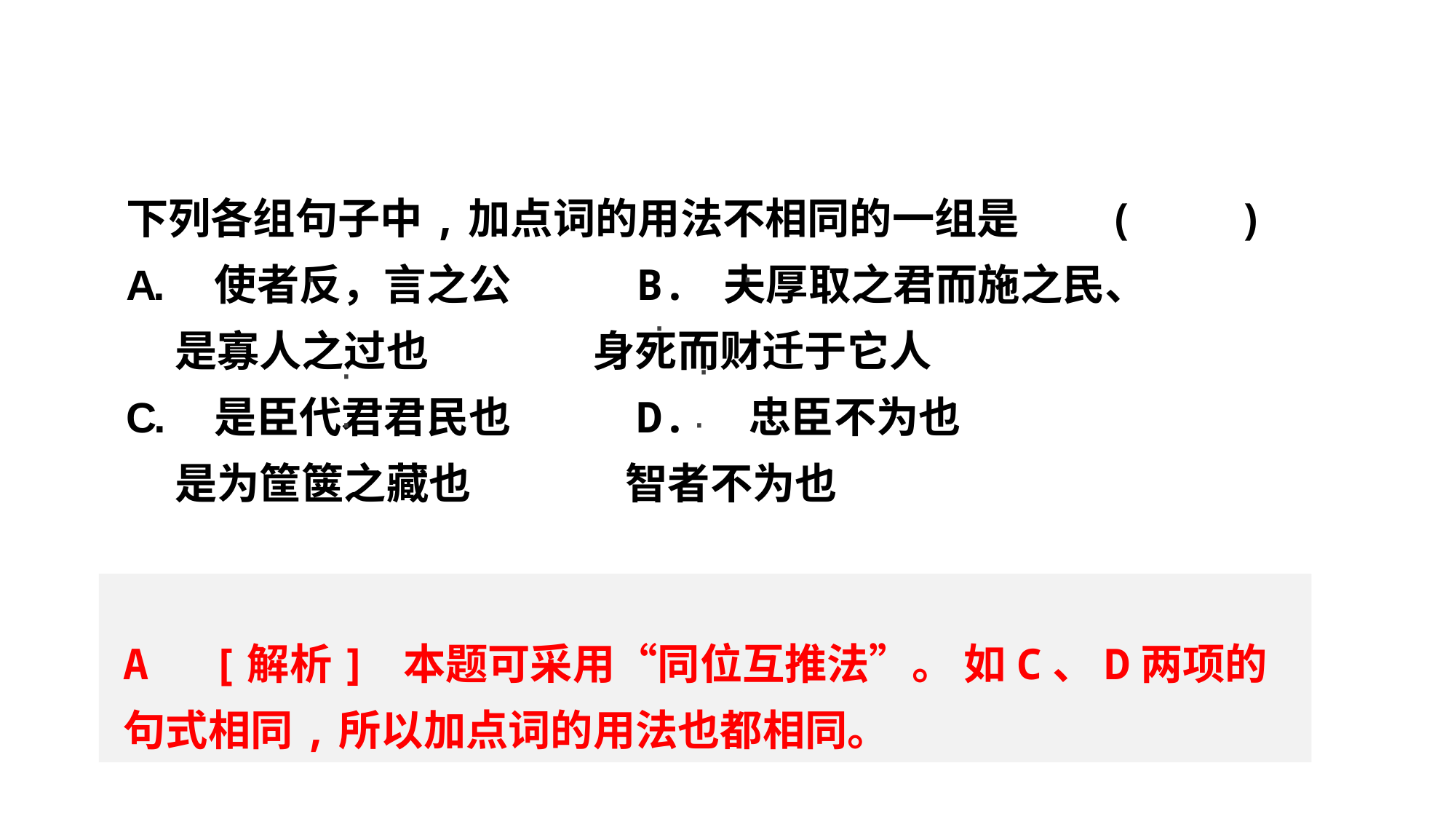

下列各组句子中,加点词的用法不相同的一组是	(　　)
使者反，言之公            B. 夫厚取之君而施之民、
    是寡人之过也                 身死而财迁于它人
是臣代君君民也            D.  忠臣不为也
    是为筐箧之藏也                智者不为也

·
·
·
·
·
·
·

A　[解析] 本题可采用“同位互推法”。 如C、D两项的句式相同,所以加点词的用法也都相同。